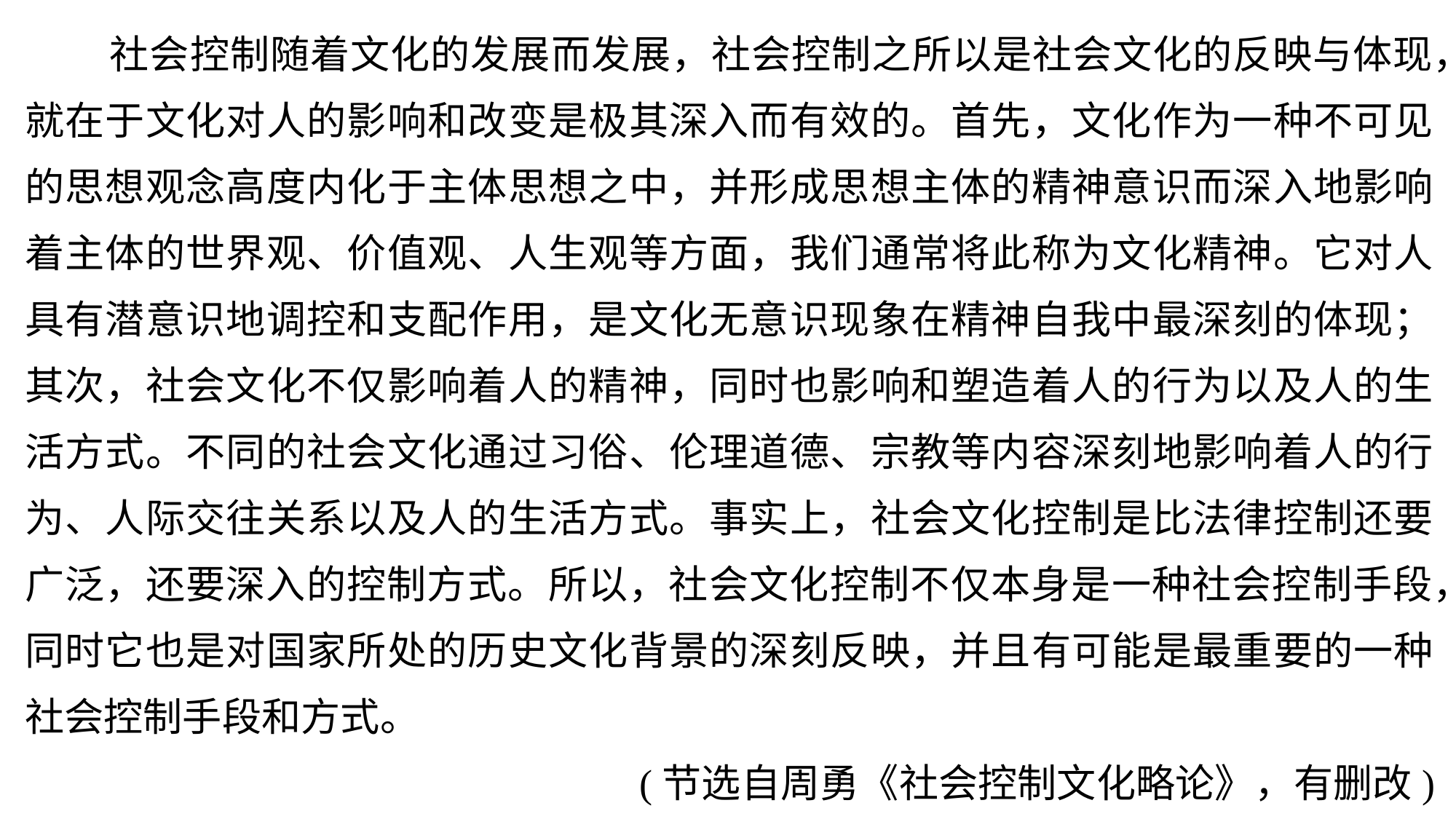

社会控制随着文化的发展而发展，社会控制之所以是社会文化的反映与体现，就在于文化对人的影响和改变是极其深入而有效的。首先，文化作为一种不可见的思想观念高度内化于主体思想之中，并形成思想主体的精神意识而深入地影响着主体的世界观、价值观、人生观等方面，我们通常将此称为文化精神。它对人具有潜意识地调控和支配作用，是文化无意识现象在精神自我中最深刻的体现；其次，社会文化不仅影响着人的精神，同时也影响和塑造着人的行为以及人的生活方式。不同的社会文化通过习俗、伦理道德、宗教等内容深刻地影响着人的行为、人际交往关系以及人的生活方式。事实上，社会文化控制是比法律控制还要广泛，还要深入的控制方式。所以，社会文化控制不仅本身是一种社会控制手段，同时它也是对国家所处的历史文化背景的深刻反映，并且有可能是最重要的一种社会控制手段和方式。
(节选自周勇《社会控制文化略论》，有删改)